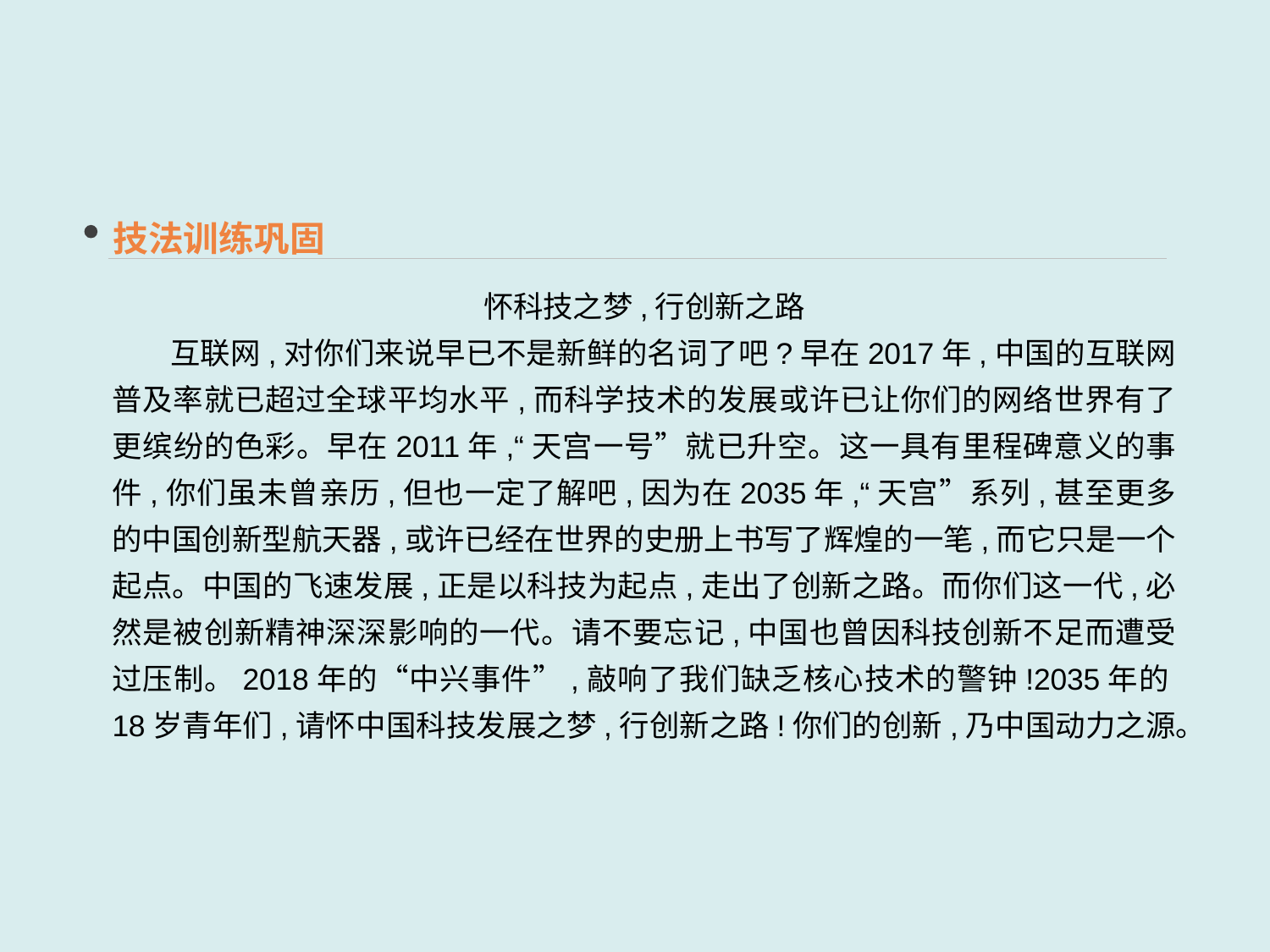

技法训练巩固

怀科技之梦,行创新之路
       互联网,对你们来说早已不是新鲜的名词了吧?早在2017年,中国的互联网普及率就已超过全球平均水平,而科学技术的发展或许已让你们的网络世界有了更缤纷的色彩。早在2011年,“天宫一号”就已升空。这一具有里程碑意义的事件,你们虽未曾亲历,但也一定了解吧,因为在2035年,“天宫”系列,甚至更多的中国创新型航天器,或许已经在世界的史册上书写了辉煌的一笔,而它只是一个起点。中国的飞速发展,正是以科技为起点,走出了创新之路。而你们这一代,必然是被创新精神深深影响的一代。请不要忘记,中国也曾因科技创新不足而遭受过压制。2018年的“中兴事件”,敲响了我们缺乏核心技术的警钟!2035年的18岁青年们,请怀中国科技发展之梦,行创新之路!你们的创新,乃中国动力之源。